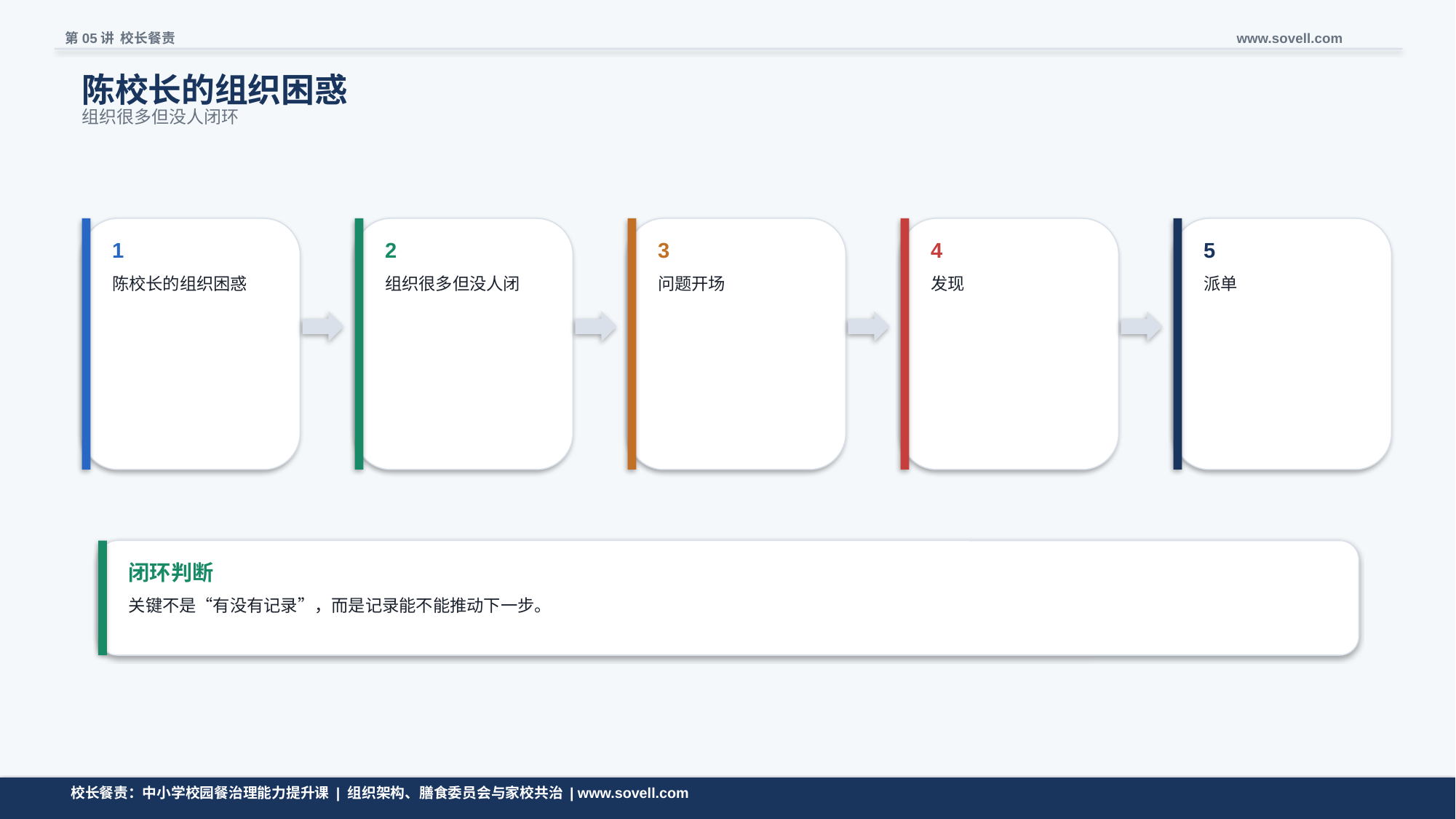

第05讲  校长餐责
www.sovell.com

陈校长的组织困惑
组织很多但没人闭环

1
2
3
4
5
陈校长的组织困惑
组织很多但没人闭
问题开场
发现
派单

闭环判断
关键不是“有没有记录”，而是记录能不能推动下一步。

流程页要让校长看见闭环，而不是看见一堆名词。
校长餐责：中小学校园餐治理能力提升课 | 组织架构、膳食委员会与家校共治 | www.sovell.com